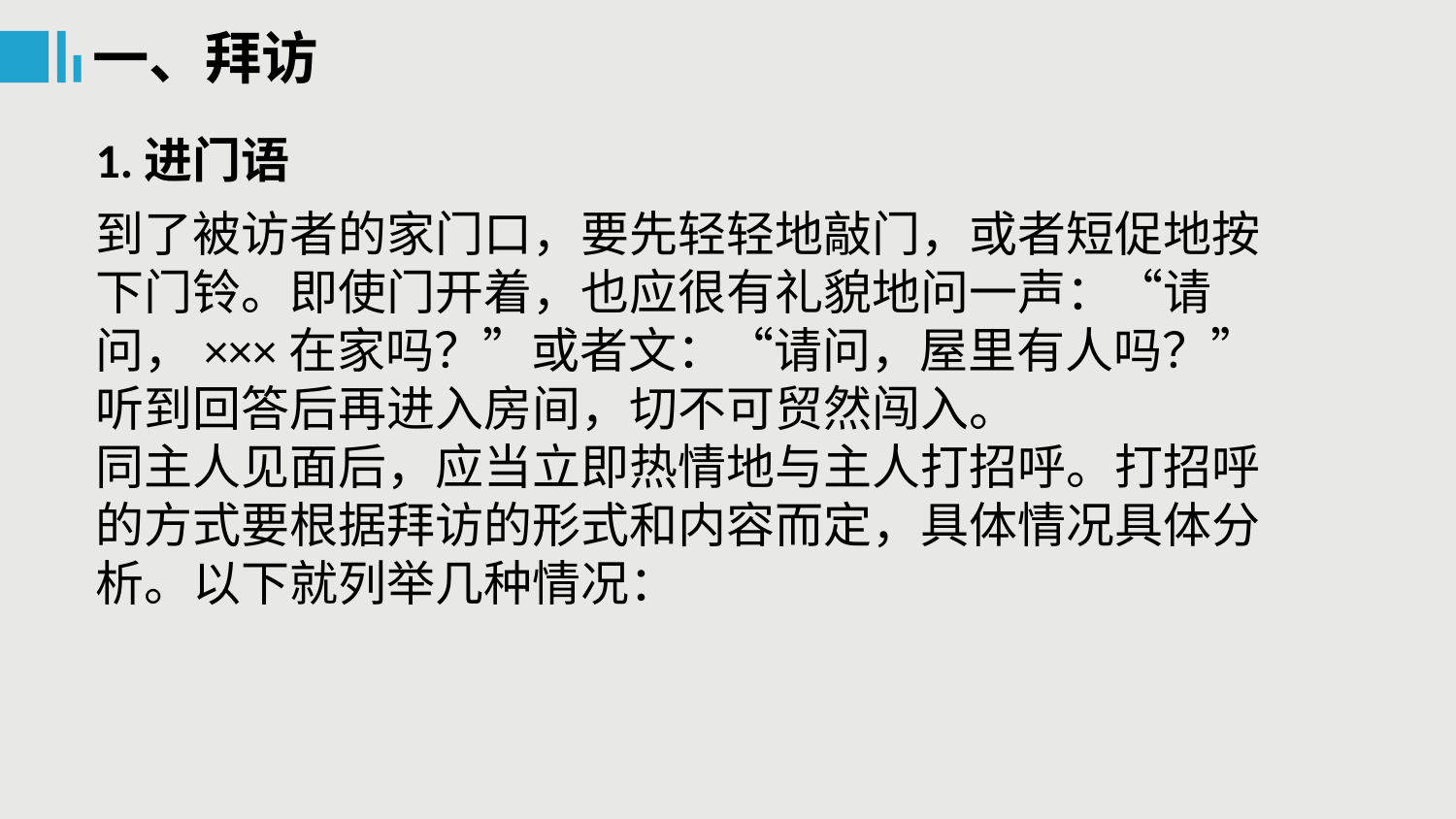

一、拜访

1.进门语
到了被访者的家门口，要先轻轻地敲门，或者短促地按下门铃。即使门开着，也应很有礼貌地问一声：“请问，×××在家吗？”或者文：“请问，屋里有人吗？”听到回答后再进入房间，切不可贸然闯入。
同主人见面后，应当立即热情地与主人打招呼。打招呼的方式要根据拜访的形式和内容而定，具体情况具体分析。以下就列举几种情况：